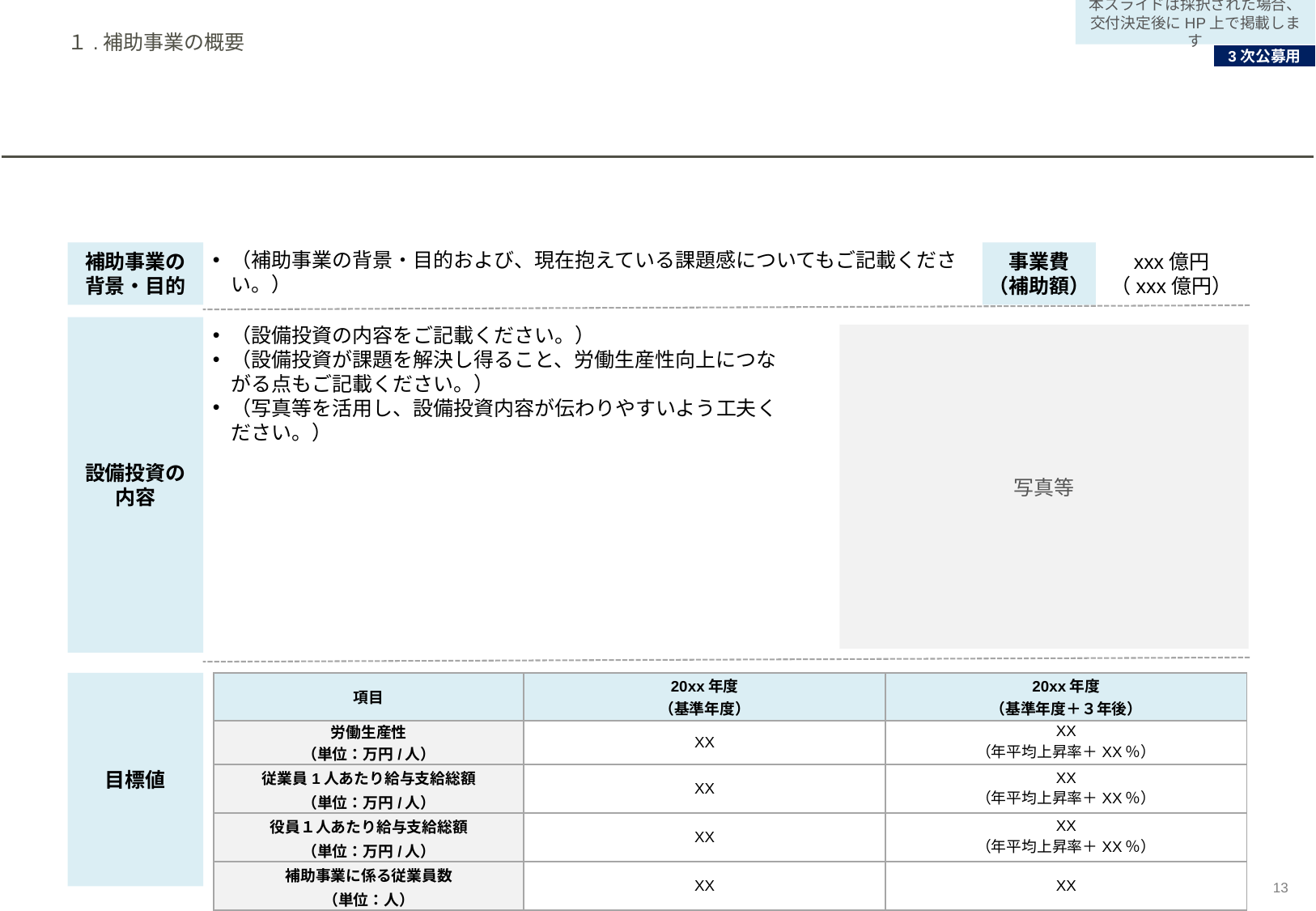

本スライドは採択された場合、交付決定後にHP上で掲載します
# １.補助事業の概要

補助事業の背景・目的
事業費
（補助額）
xxx億円
（xxx億円）
（補助事業の背景・目的および、現在抱えている課題感についてもご記載ください。）
設備投資の
内容
（設備投資の内容をご記載ください。）
（設備投資が課題を解決し得ること、労働生産性向上につながる点もご記載ください。）
（写真等を活用し、設備投資内容が伝わりやすいよう工夫ください。）
写真等
| 項目 | 20xx年度 （基準年度） | 20xx年度 （基準年度＋３年後） |
| --- | --- | --- |
| 労働生産性 （単位：万円/人） | XX | XX （年平均上昇率＋XX％） |
| 従業員1人あたり給与支給総額 （単位：万円/人） | XX | XX （年平均上昇率＋XX％） |
| 役員１人あたり給与支給総額 （単位：万円/人） | XX | XX （年平均上昇率＋XX％） |
| 補助事業に係る従業員数 （単位：人） | XX | XX |
目標値